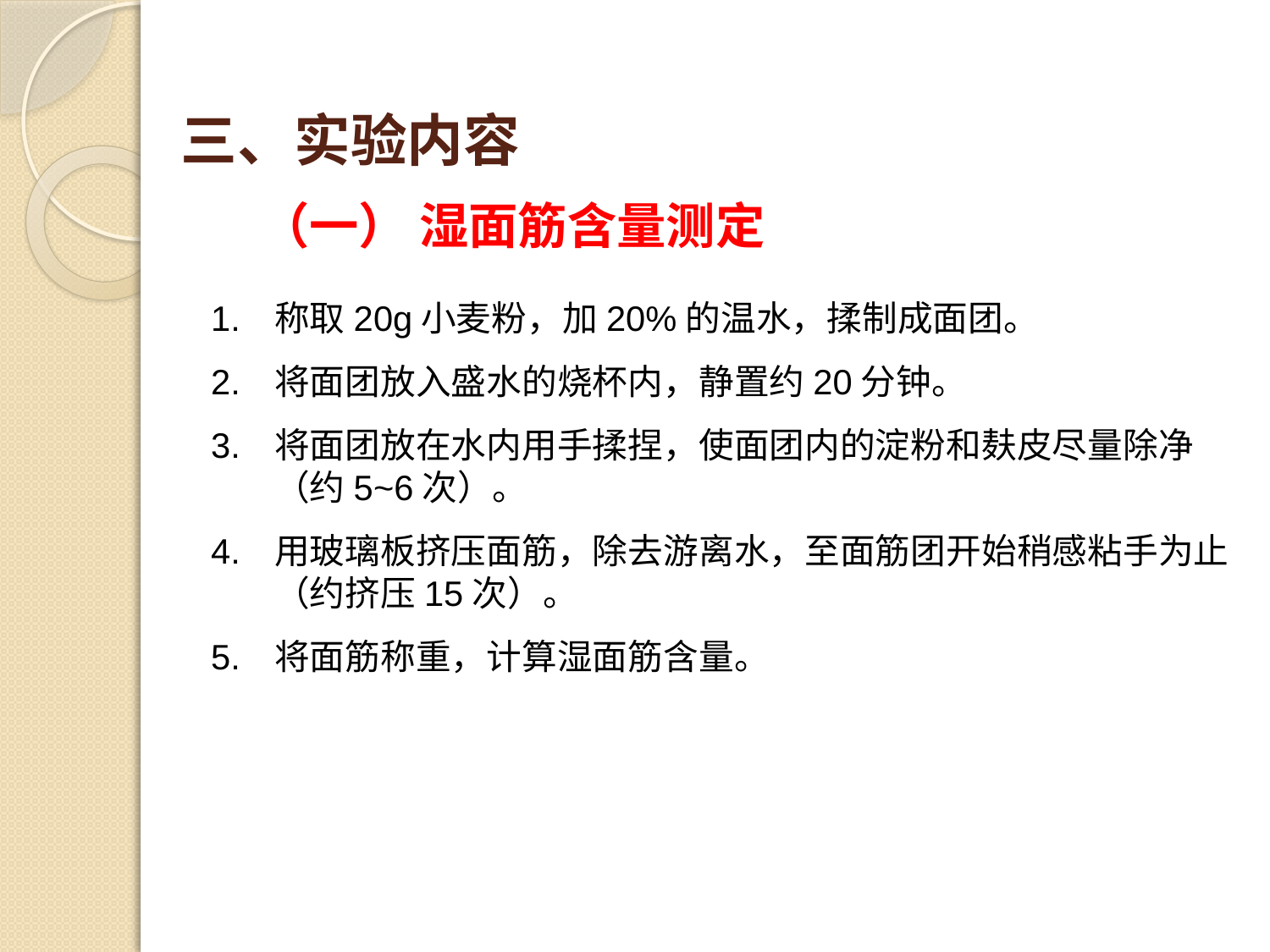

# 三、实验内容
（一） 湿面筋含量测定
称取20g小麦粉，加20%的温水，揉制成面团。
将面团放入盛水的烧杯内，静置约20分钟。
将面团放在水内用手揉捏，使面团内的淀粉和麸皮尽量除净（约5~6次）。
用玻璃板挤压面筋，除去游离水，至面筋团开始稍感粘手为止（约挤压15次）。
将面筋称重，计算湿面筋含量。